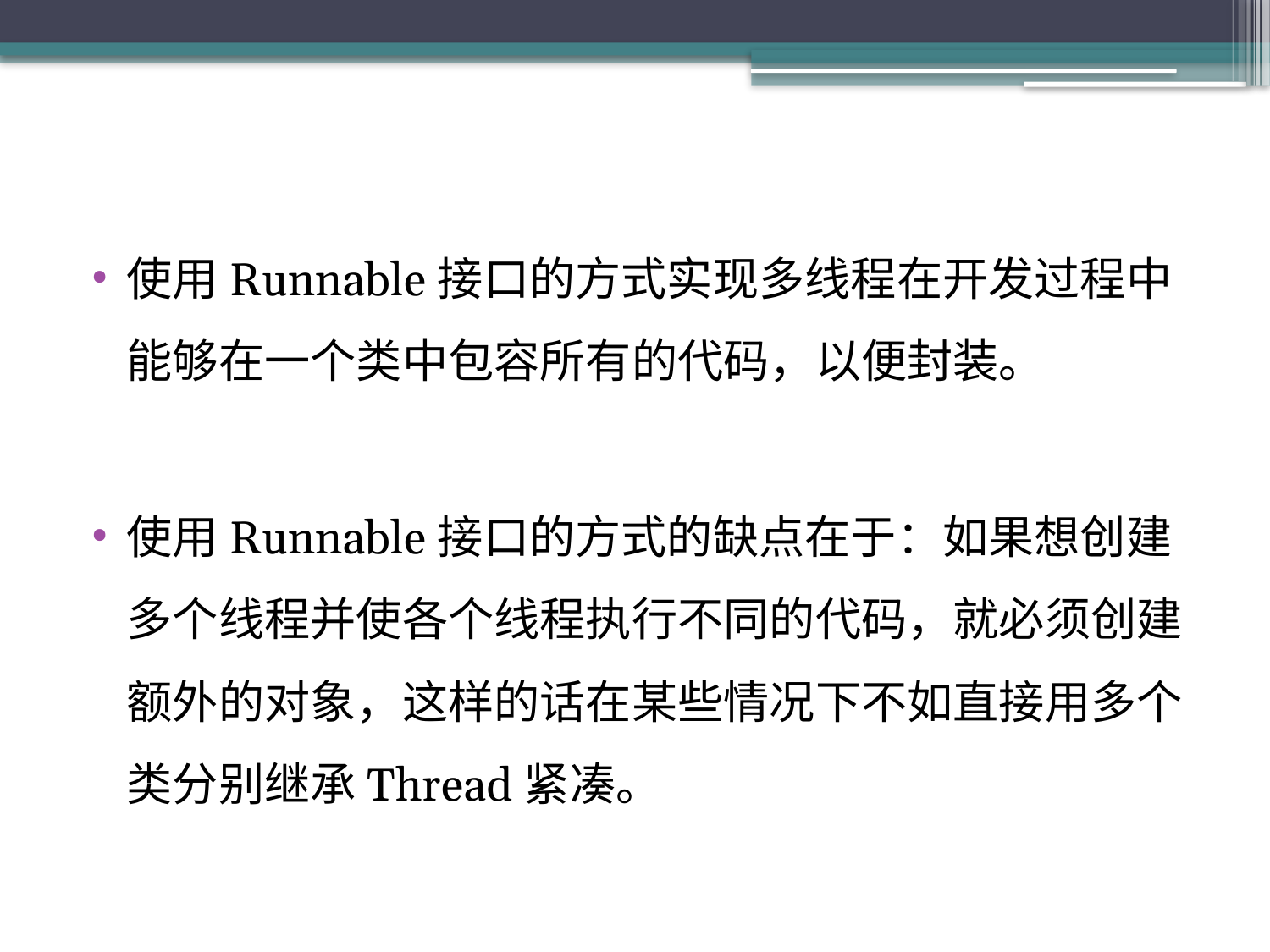

#
使用Runnable接口的方式实现多线程在开发过程中能够在一个类中包容所有的代码，以便封装。

使用Runnable接口的方式的缺点在于：如果想创建多个线程并使各个线程执行不同的代码，就必须创建额外的对象，这样的话在某些情况下不如直接用多个类分别继承Thread紧凑。